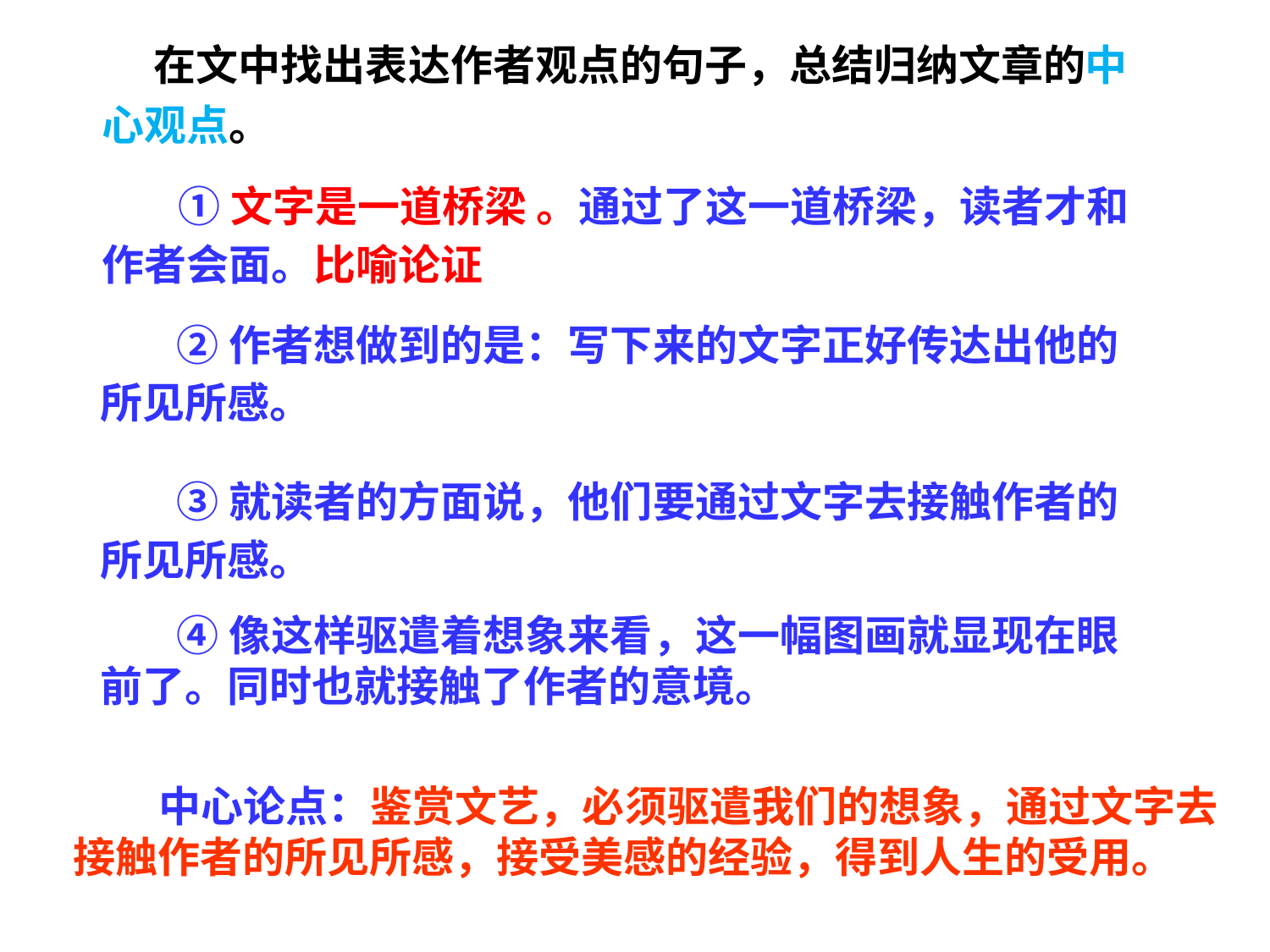

在文中找出表达作者观点的句子，总结归纳文章的中心观点。
        ①文字是一道桥梁 。通过了这一道桥梁，读者才和作者会面。比喻论证
        ②作者想做到的是：写下来的文字正好传达出他的所见所感。
        ③就读者的方面说，他们要通过文字去接触作者的所见所感。
        ④像这样驱遣着想象来看，这一幅图画就显现在眼前了。同时也就接触了作者的意境。
        中心论点：鉴赏文艺，必须驱遣我们的想象，通过文字去接触作者的所见所感，接受美感的经验，得到人生的受用。